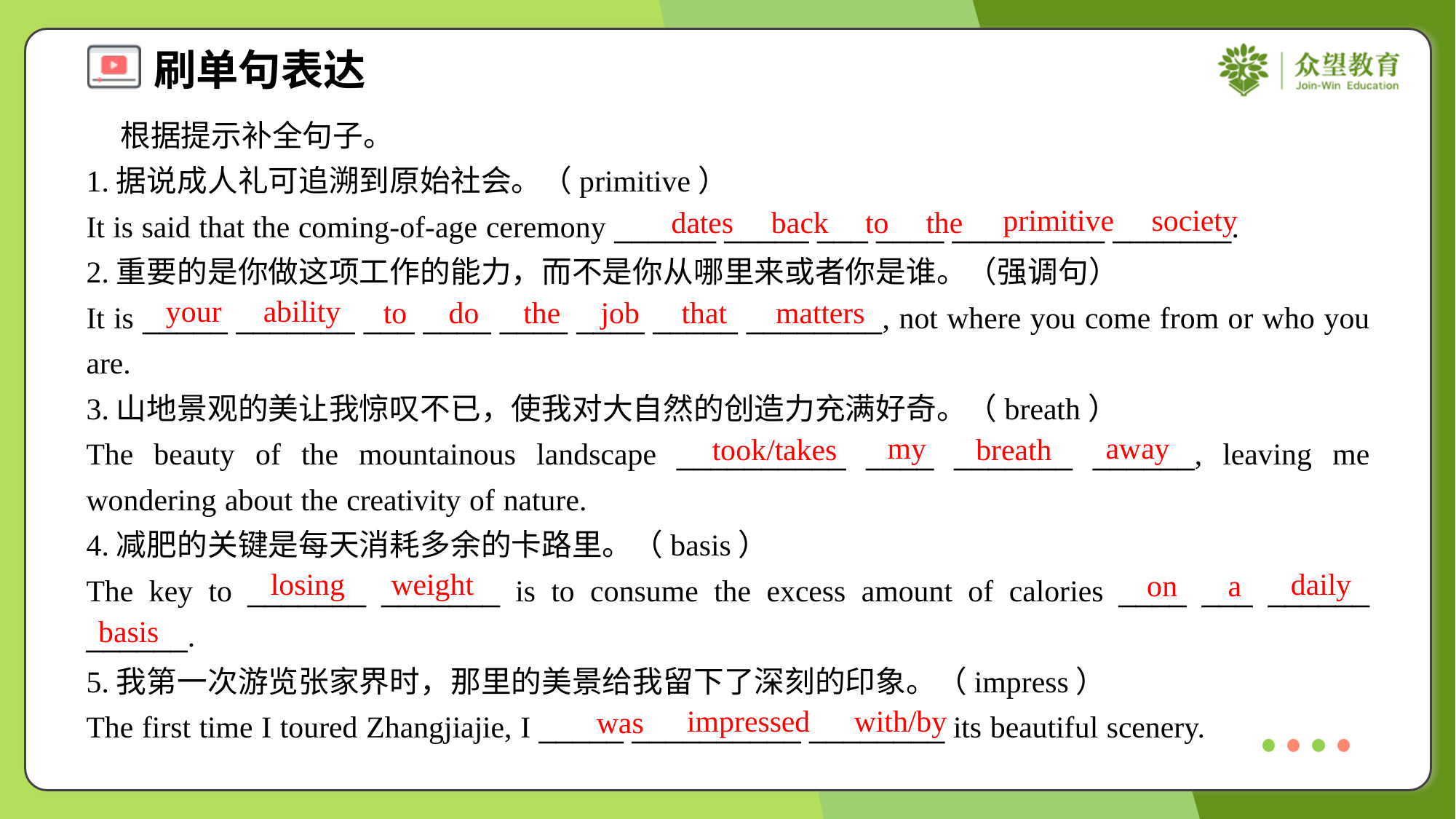

根据提示补全句子。
1.据说成人礼可追溯到原始社会。（primitive）
It is said that the coming-of-age ceremony ______ _____ ___ ____ _________ _______.
primitive
society
dates
back
to
the
2.重要的是你做这项工作的能力，而不是你从哪里来或者你是谁。（强调句）
It is _____ _______ ___ ____ ____ ____ _____ ________, not where you come from or who you are.
your
ability
to
do
the
job
that
matters
3.山地景观的美让我惊叹不已，使我对大自然的创造力充满好奇。（breath）
The beauty of the mountainous landscape __________ ____ _______ ______, leaving me wondering about the creativity of nature.
my
away
took/takes
breath
4.减肥的关键是每天消耗多余的卡路里。（basis）
The key to _______ _______ is to consume the excess amount of calories ____ ___ ______ ______.
losing
weight
daily
on
a
basis
5.我第一次游览张家界时，那里的美景给我留下了深刻的印象。（impress）
The first time I toured Zhangjiajie, I _____ __________ ________ its beautiful scenery.
impressed
with/by
was